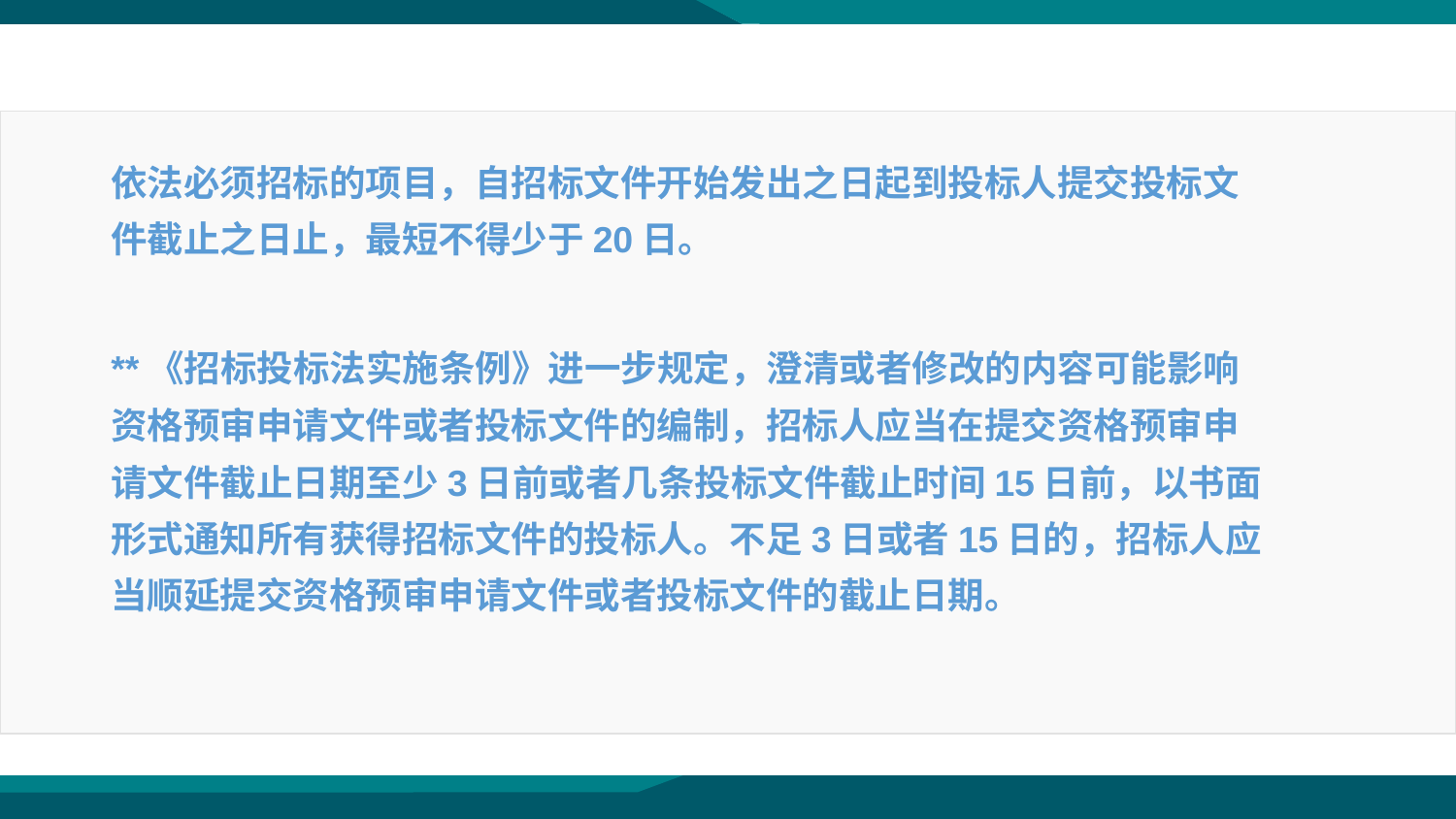

依法必须招标的项目，自招标文件开始发出之日起到投标人提交投标文件截止之日止，最短不得少于20日。
**《招标投标法实施条例》进一步规定，澄清或者修改的内容可能影响资格预审申请文件或者投标文件的编制，招标人应当在提交资格预审申请文件截止日期至少3日前或者几条投标文件截止时间15日前，以书面形式通知所有获得招标文件的投标人。不足3日或者15日的，招标人应当顺延提交资格预审申请文件或者投标文件的截止日期。